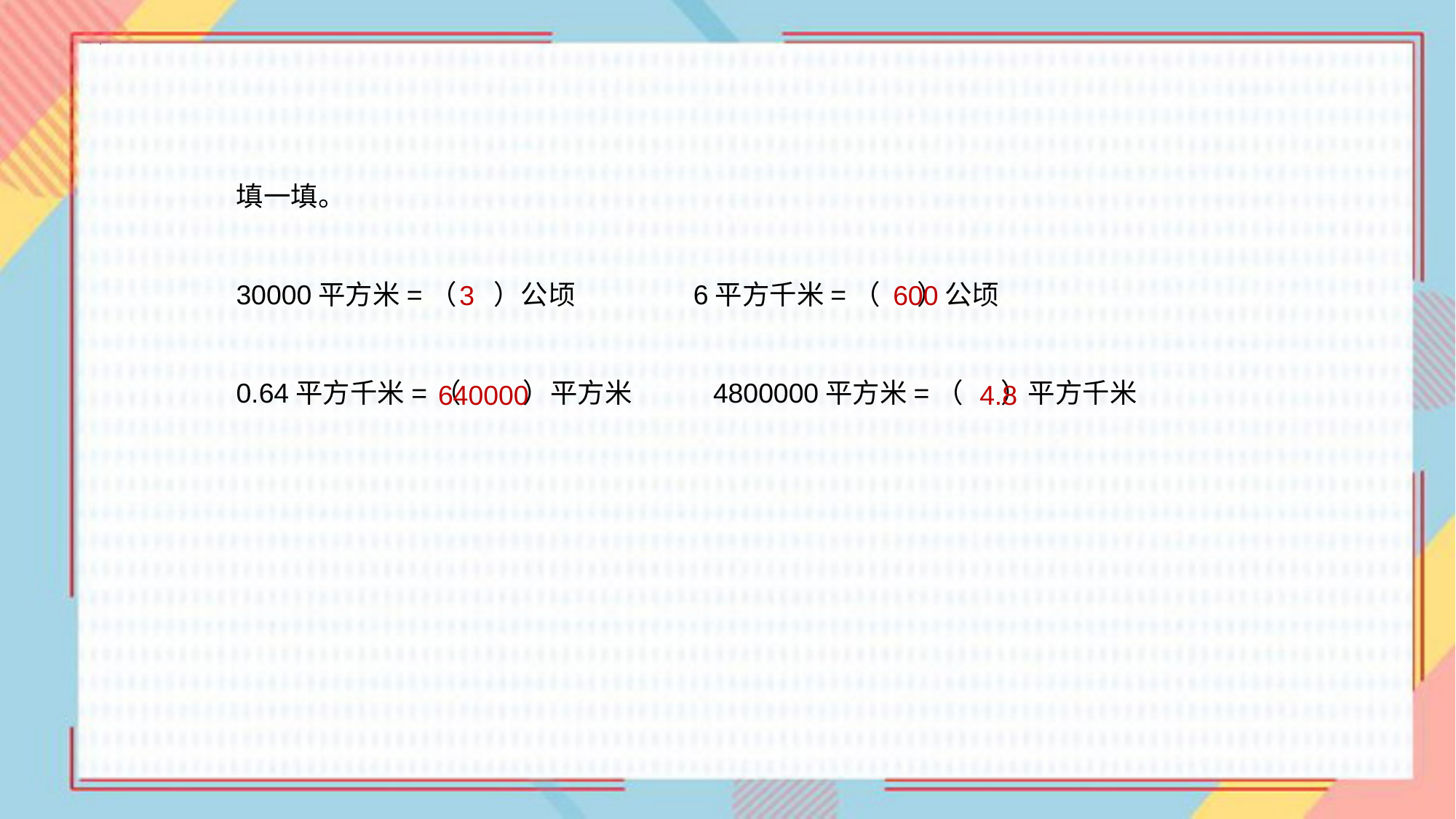

填一填。

30000平方米=（      ）公顷                  6平方千米=（      ）公顷

0.64平方千米=（          ）平方米            4800000平方米=（      ）平方千米
3
600
640000
 4.8